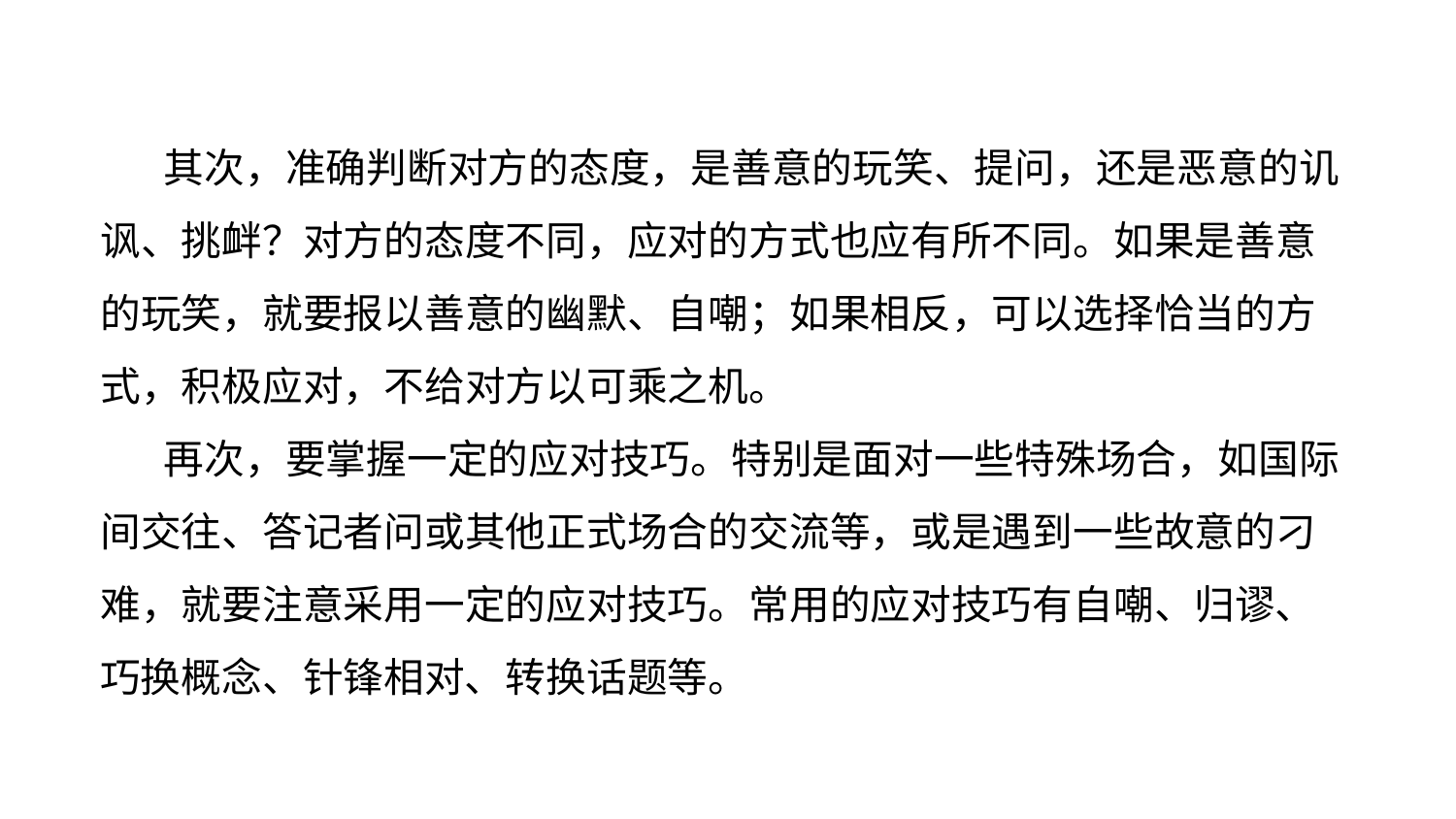

其次，准确判断对方的态度，是善意的玩笑、提问，还是恶意的讥讽、挑衅？对方的态度不同，应对的方式也应有所不同。如果是善意的玩笑，就要报以善意的幽默、自嘲；如果相反，可以选择恰当的方式，积极应对，不给对方以可乘之机。
      再次，要掌握一定的应对技巧。特别是面对一些特殊场合，如国际间交往、答记者问或其他正式场合的交流等，或是遇到一些故意的刁难，就要注意采用一定的应对技巧。常用的应对技巧有自嘲、归谬、巧换概念、针锋相对、转换话题等。